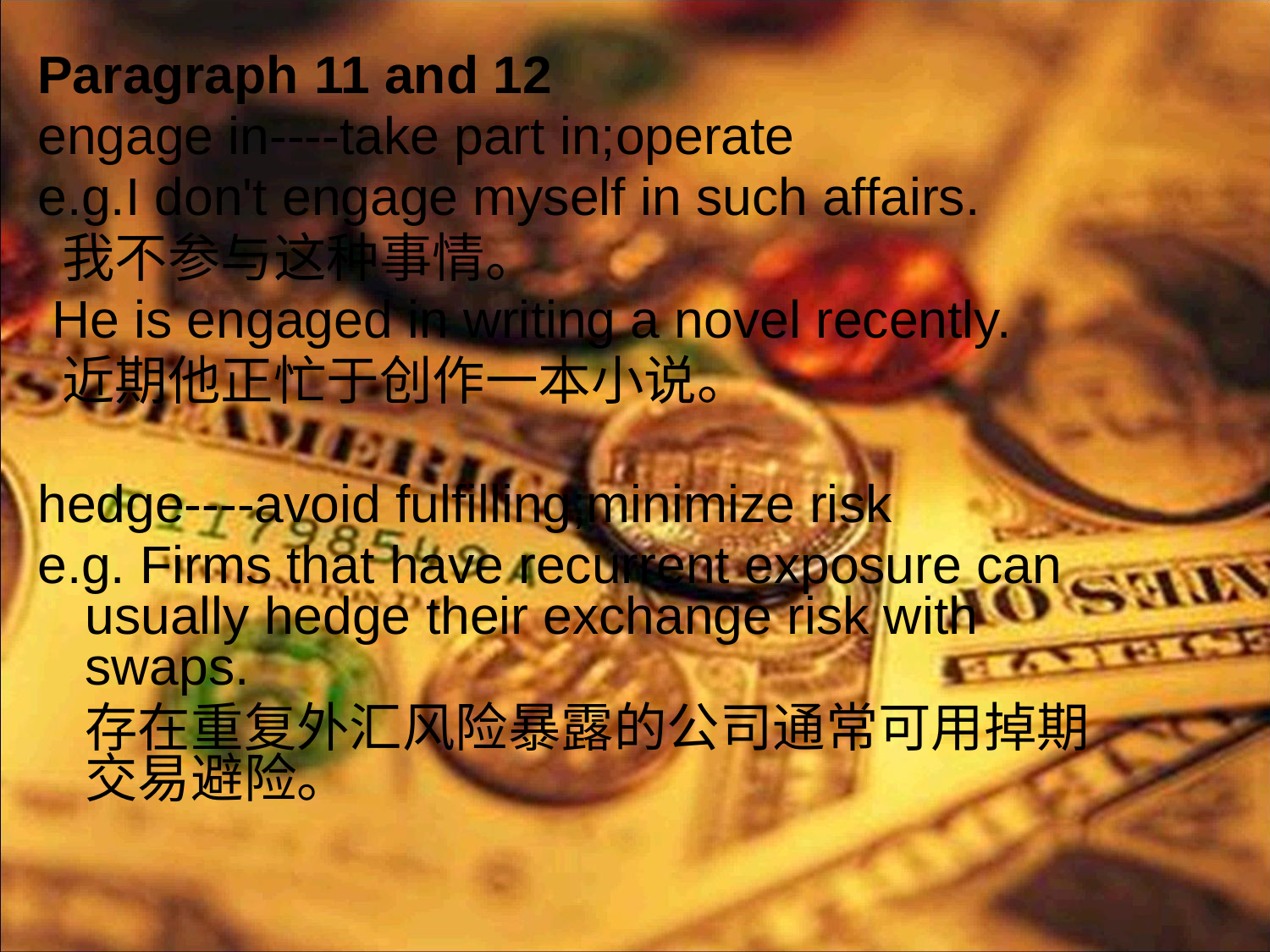

Paragraph 11 and 12
engage in----take part in;operate
e.g.I don't engage myself in such affairs.
 我不参与这种事情。
 He is engaged in writing a novel recently.
 近期他正忙于创作一本小说。

hedge----avoid fulfilling;minimize risk
e.g. Firms that have recurrent exposure can usually hedge their exchange risk with swaps.
	存在重复外汇风险暴露的公司通常可用掉期交易避险。